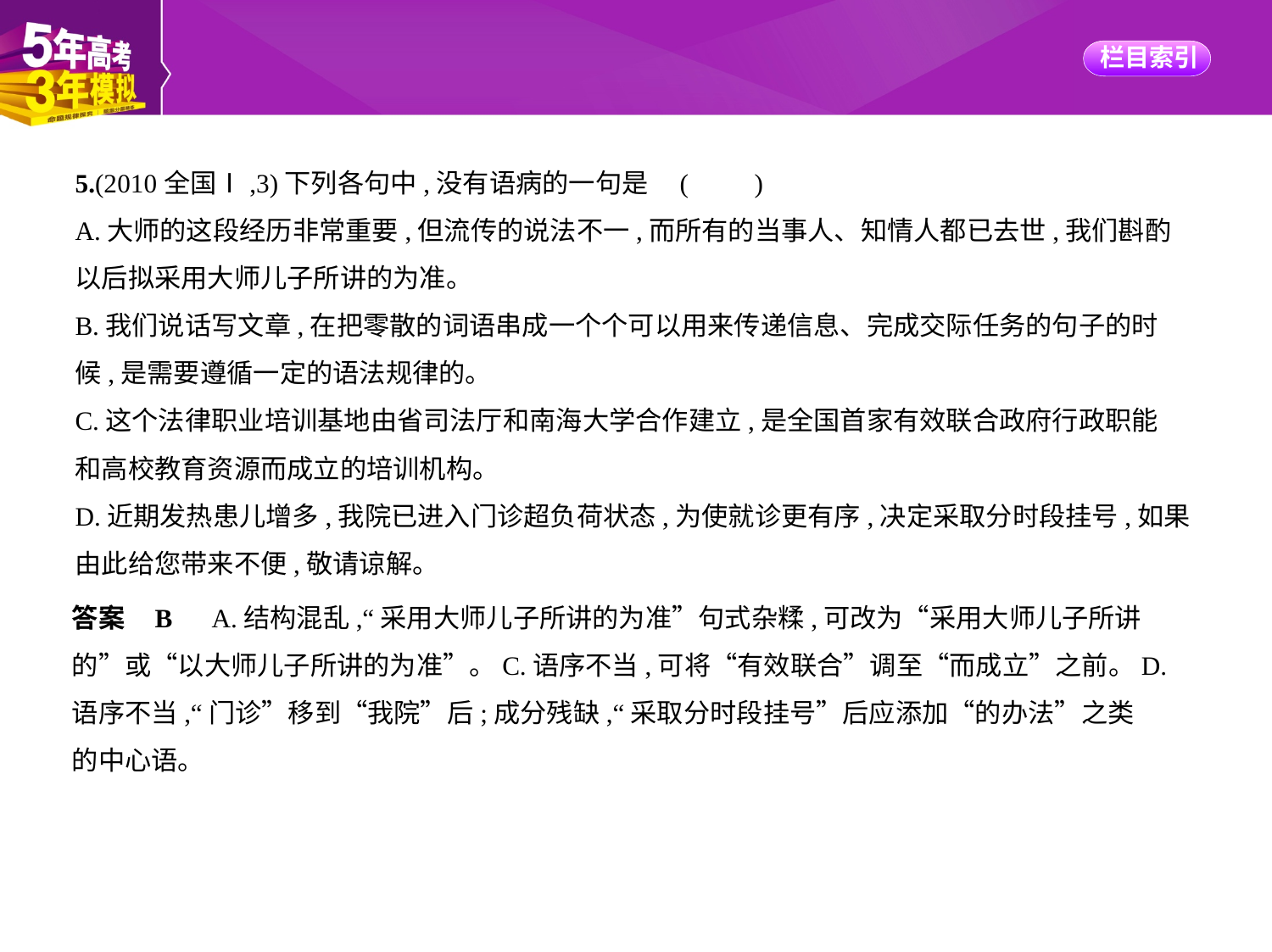

5.(2010全国Ⅰ,3)下列各句中,没有语病的一句是 (　　)
A.大师的这段经历非常重要,但流传的说法不一,而所有的当事人、知情人都已去世,我们斟酌
以后拟采用大师儿子所讲的为准。
B.我们说话写文章,在把零散的词语串成一个个可以用来传递信息、完成交际任务的句子的时
候,是需要遵循一定的语法规律的。
C.这个法律职业培训基地由省司法厅和南海大学合作建立,是全国首家有效联合政府行政职能
和高校教育资源而成立的培训机构。
D.近期发热患儿增多,我院已进入门诊超负荷状态,为使就诊更有序,决定采取分时段挂号,如果
由此给您带来不便,敬请谅解。
答案    B　A.结构混乱,“采用大师儿子所讲的为准”句式杂糅,可改为“采用大师儿子所讲
的”或“以大师儿子所讲的为准”。C.语序不当,可将“有效联合”调至“而成立”之前。D.
语序不当,“门诊”移到“我院”后;成分残缺,“采取分时段挂号”后应添加“的办法”之类
的中心语。